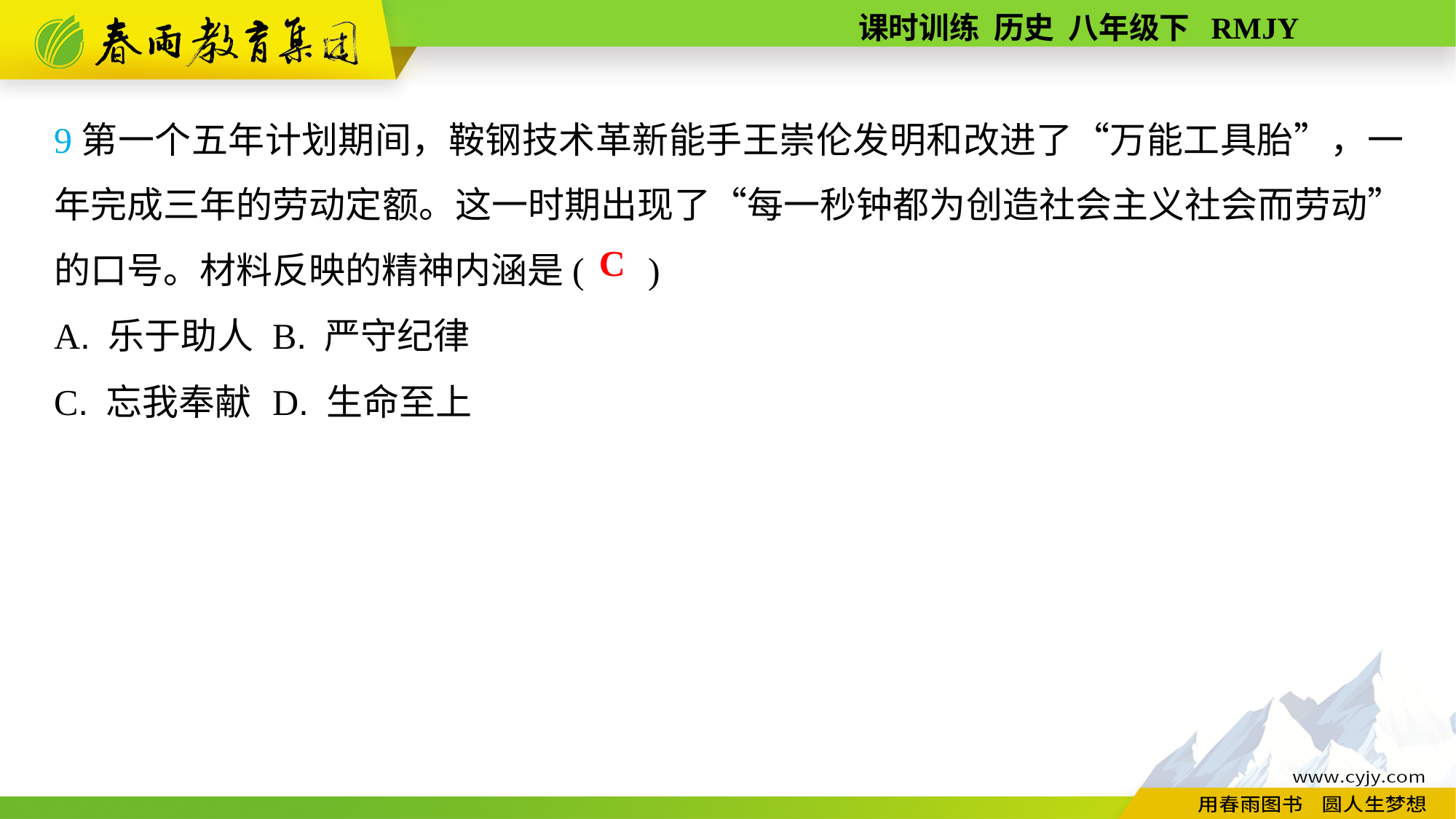

9第一个五年计划期间，鞍钢技术革新能手王崇伦发明和改进了“万能工具胎”，一年完成三年的劳动定额。这一时期出现了“每一秒钟都为创造社会主义社会而劳动”的口号。材料反映的精神内涵是(       )
A. 乐于助人	B. 严守纪律
C. 忘我奉献	D. 生命至上
C